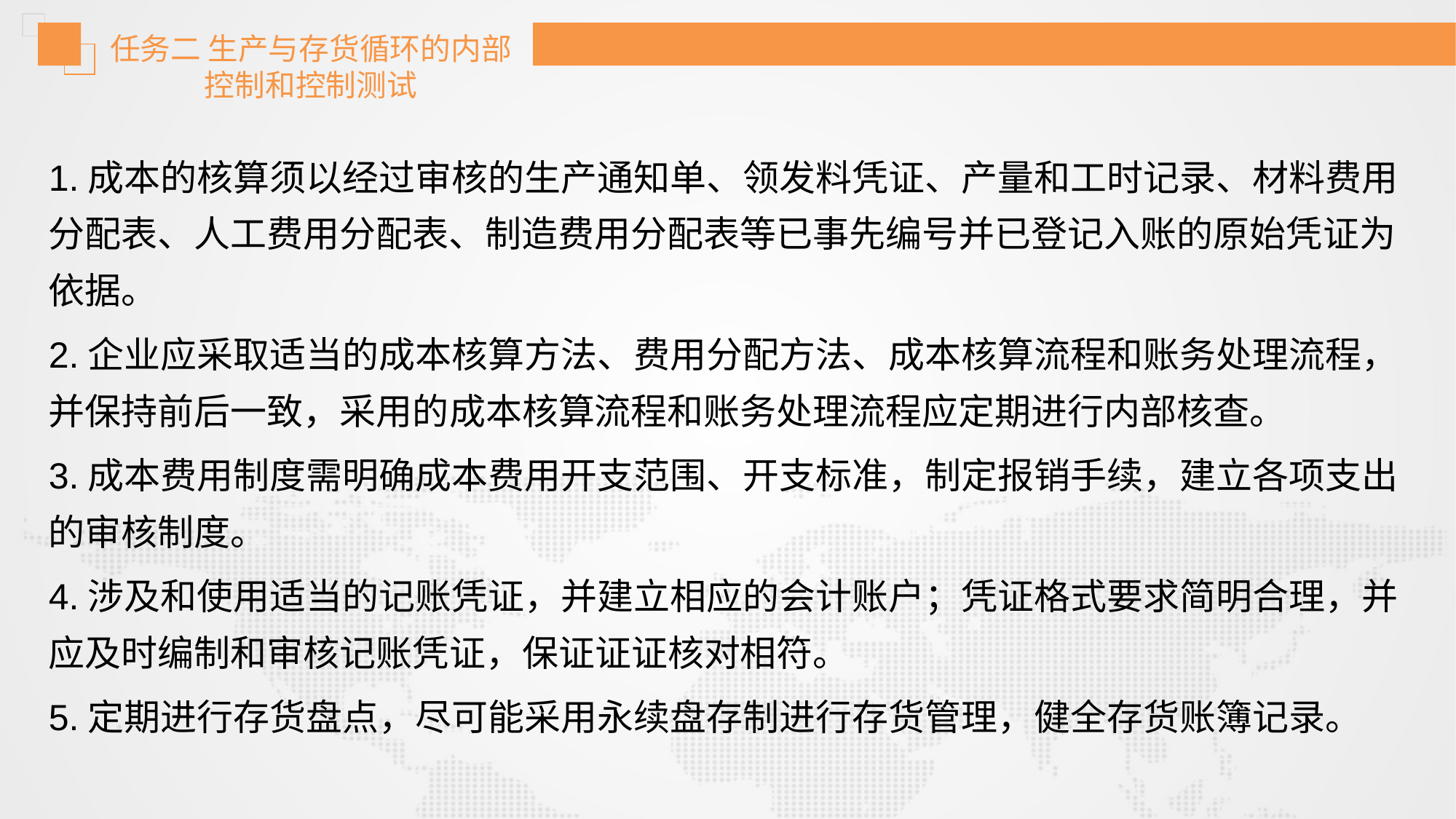

任务二 生产与存货循环的内部控制和控制测试

1.成本的核算须以经过审核的生产通知单、领发料凭证、产量和工时记录、材料费用分配表、人工费用分配表、制造费用分配表等已事先编号并已登记入账的原始凭证为依据。
2.企业应采取适当的成本核算方法、费用分配方法、成本核算流程和账务处理流程，并保持前后一致，采用的成本核算流程和账务处理流程应定期进行内部核查。
3.成本费用制度需明确成本费用开支范围、开支标准，制定报销手续，建立各项支出的审核制度。
4.涉及和使用适当的记账凭证，并建立相应的会计账户；凭证格式要求简明合理，并应及时编制和审核记账凭证，保证证证核对相符。
5.定期进行存货盘点，尽可能采用永续盘存制进行存货管理，健全存货账簿记录。